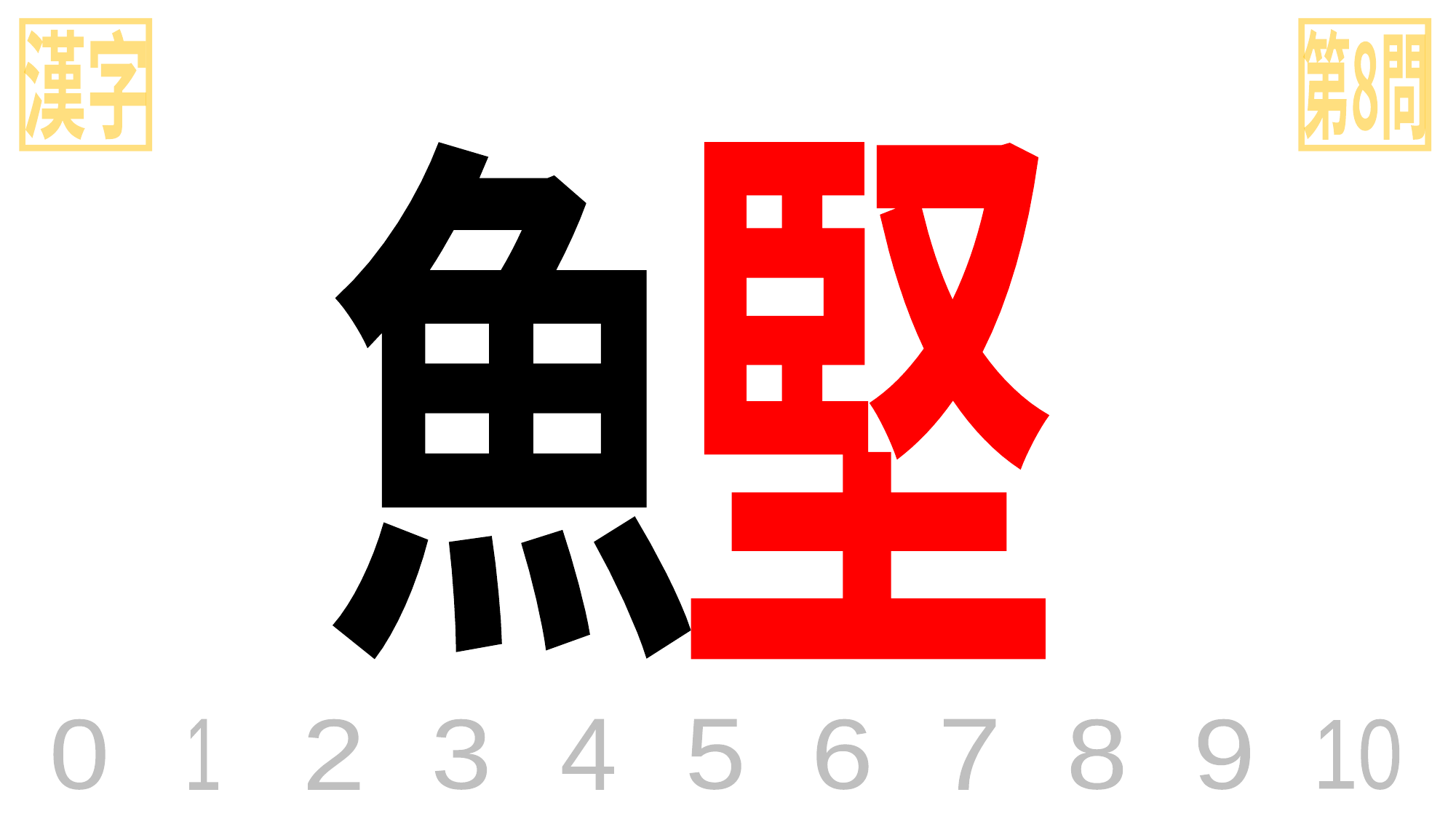

漢字

第8問
魚
堅
0
1
2
3
4
5
6
7
8
9
10